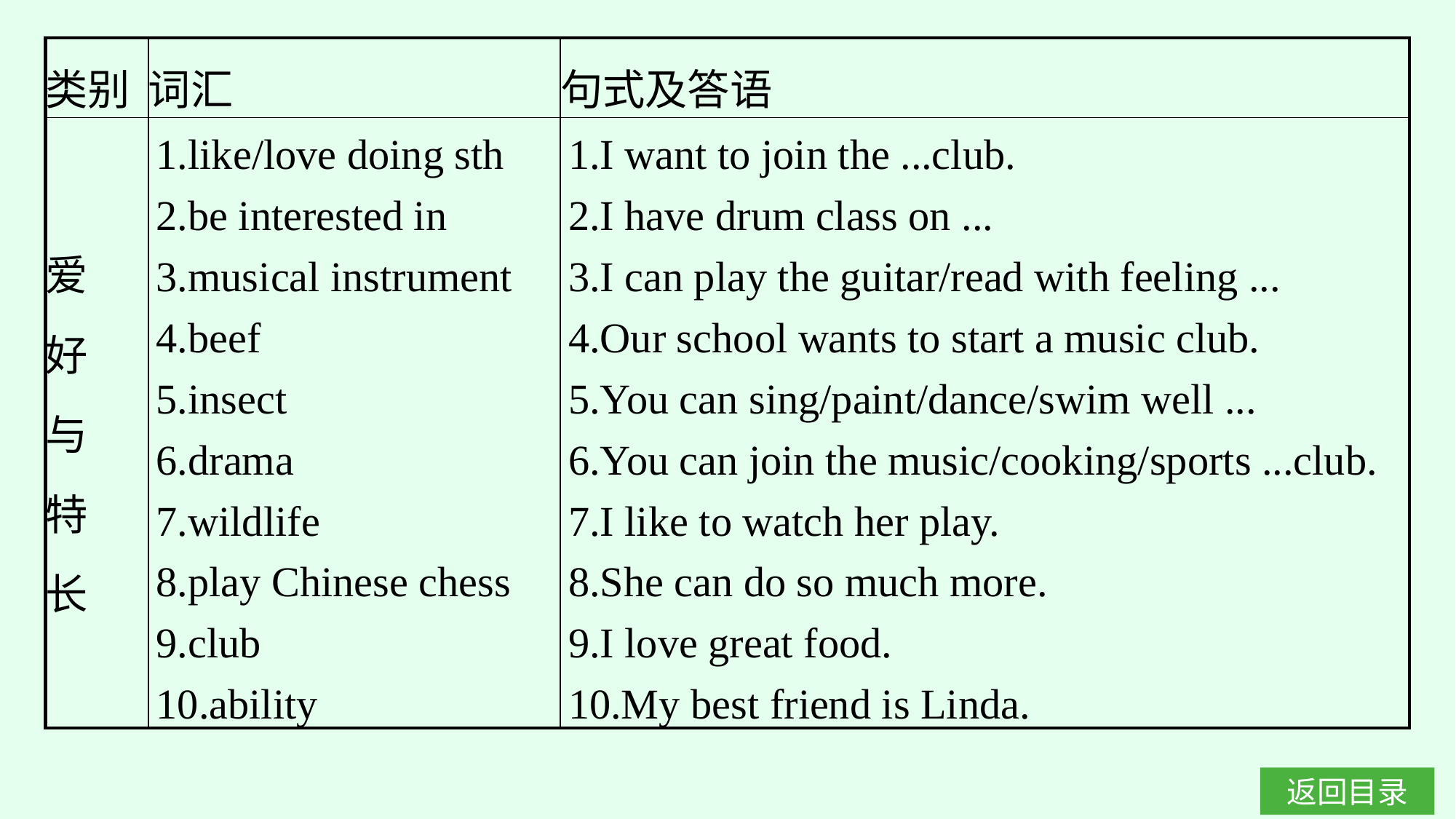

| 类别 | 词汇 | 句式及答语 |
| --- | --- | --- |
| 爱 好 与 特 长 | 1.like/love doing sth 2.be interested in 3.musical instrument 4.beef 5.insect 6.drama 7.wildlife 8.play Chinese chess 9.club 10.ability | 1.I want to join the ...club. 2.I have drum class on ... 3.I can play the guitar/read with feeling ... 4.Our school wants to start a music club. 5.You can sing/paint/dance/swim well ... 6.You can join the music/cooking/sports ...club. 7.I like to watch her play. 8.She can do so much more. 9.I love great food. 10.My best friend is Linda. |